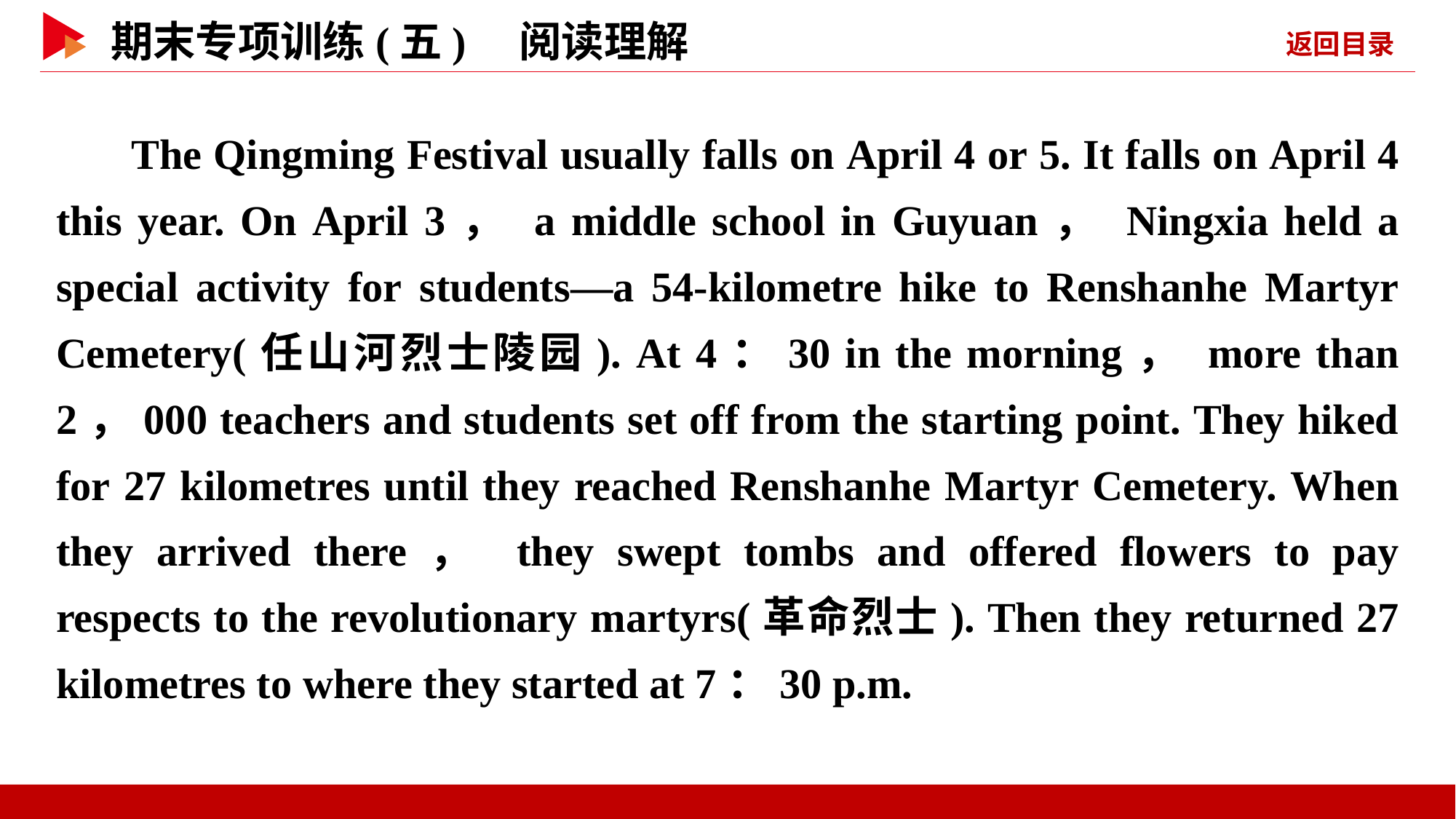

The Qingming Festival usually falls on April 4 or 5. It falls on April 4 this year. On April 3， a middle school in Guyuan， Ningxia held a special activity for students—a 54-kilometre hike to Renshanhe Martyr Cemetery(任山河烈士陵园). At 4：30 in the morning， more than 2，000 teachers and students set off from the starting point. They hiked for 27 kilometres until they reached Renshanhe Martyr Cemetery. When they arrived there， they swept tombs and offered flowers to pay respects to the revolutionary martyrs(革命烈士). Then they returned 27 kilometres to where they started at 7：30 p.m.